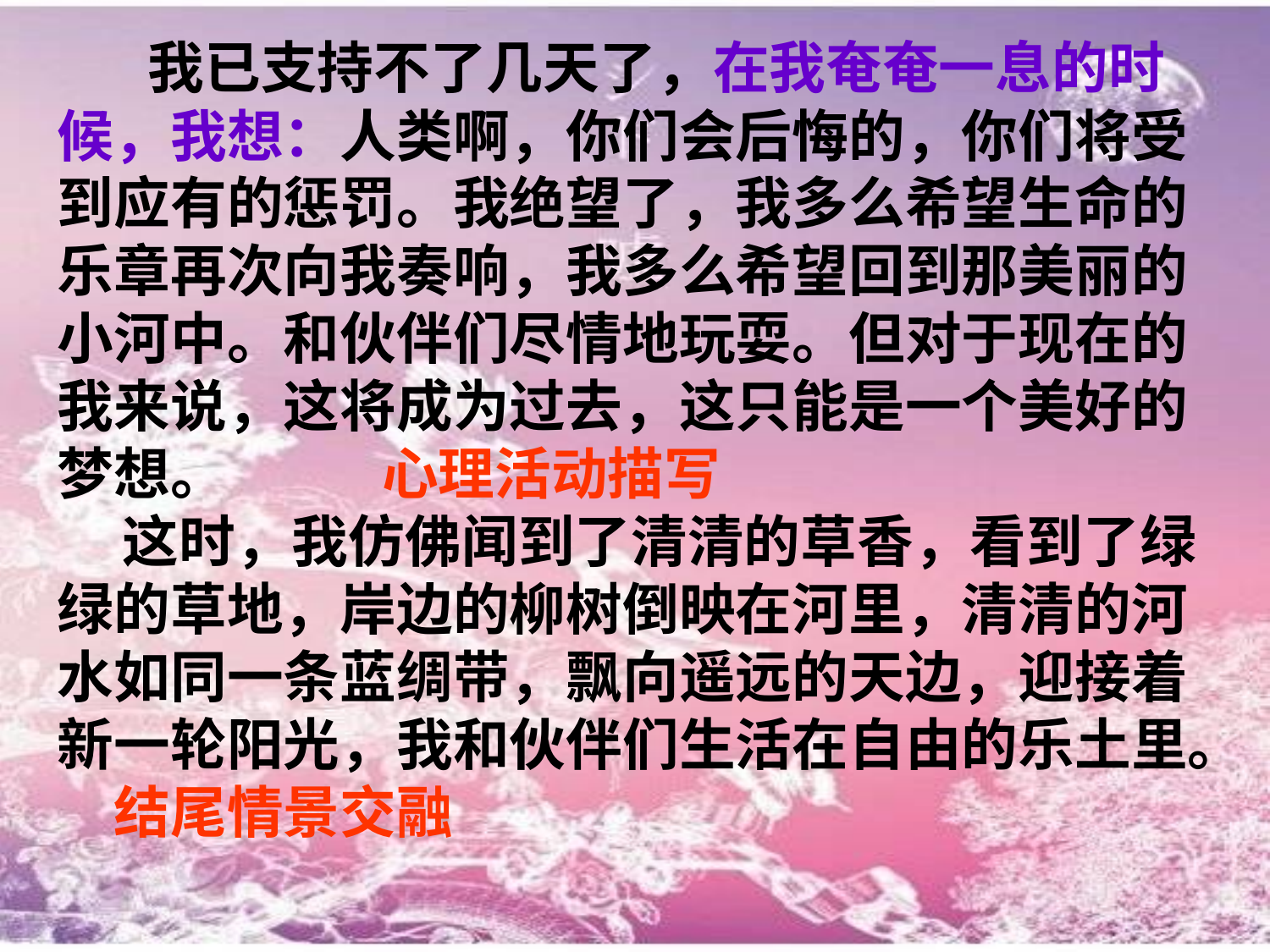

我已支持不了几天了，在我奄奄一息的时候，我想：人类啊，你们会后悔的，你们将受到应有的惩罚。我绝望了，我多么希望生命的乐章再次向我奏响，我多么希望回到那美丽的小河中。和伙伴们尽情地玩耍。但对于现在的我来说，这将成为过去，这只能是一个美好的梦想。            心理活动描写
    这时，我仿佛闻到了清清的草香，看到了绿绿的草地，岸边的柳树倒映在河里，清清的河水如同一条蓝绸带，飘向遥远的天边，迎接着新一轮阳光，我和伙伴们生活在自由的乐土里。　结尾情景交融